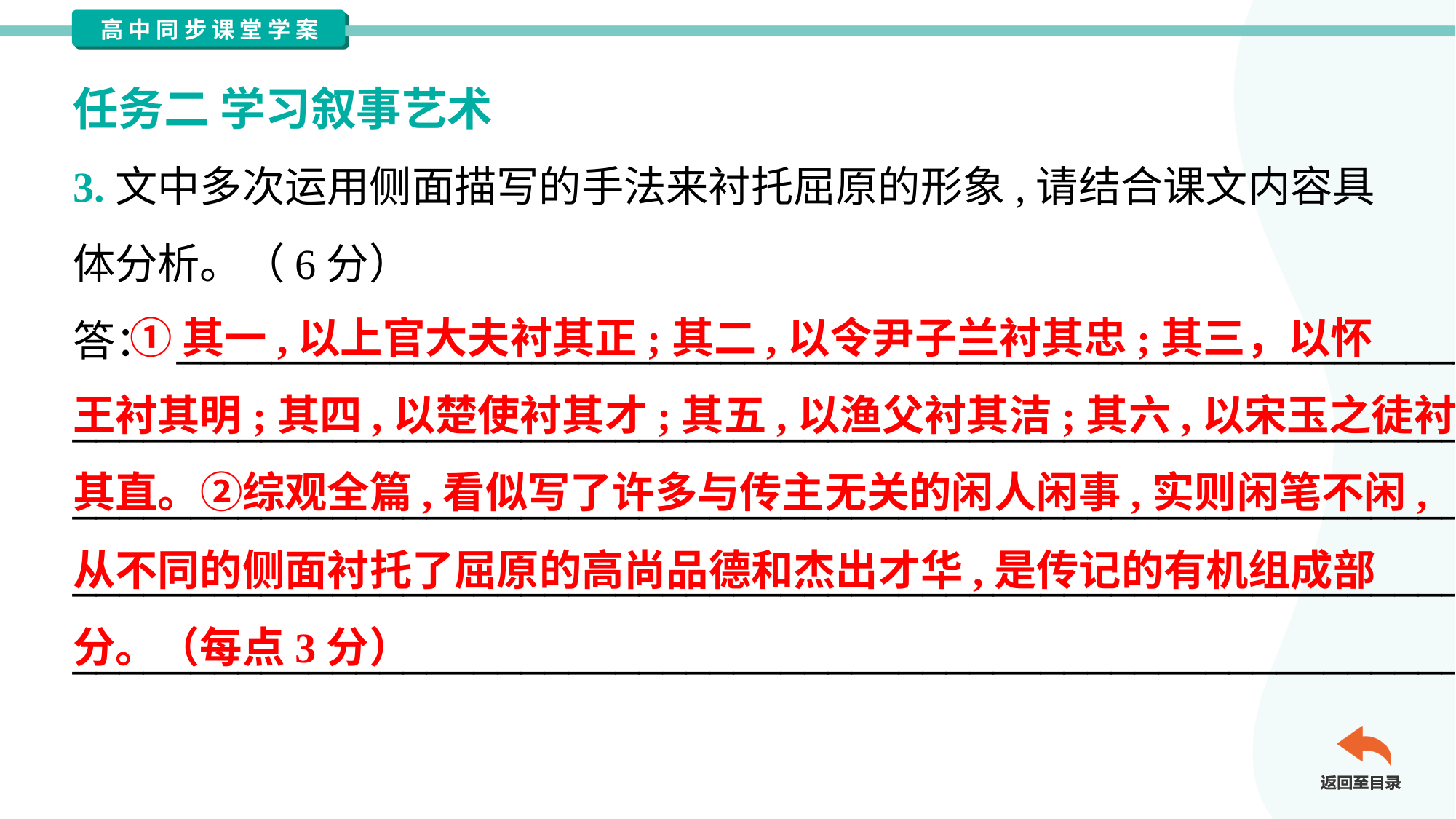

任务二 学习叙事艺术
3.文中多次运用侧面描写的手法来衬托屈原的形象,请结合课文内容具
体分析。（6分）
答： ________________________________________________________
_____________________________________________________________
_____________________________________________________________
_____________________________________________________________
_____________________________________________________________
      ①其一,以上官大夫衬其正;其二,以令尹子兰衬其忠;其三，以怀
王衬其明;其四,以楚使衬其才;其五,以渔父衬其洁;其六,以宋玉之徒衬
其直。②综观全篇,看似写了许多与传主无关的闲人闲事,实则闲笔不闲,
从不同的侧面衬托了屈原的高尚品德和杰出才华,是传记的有机组成部
分。（每点3分）